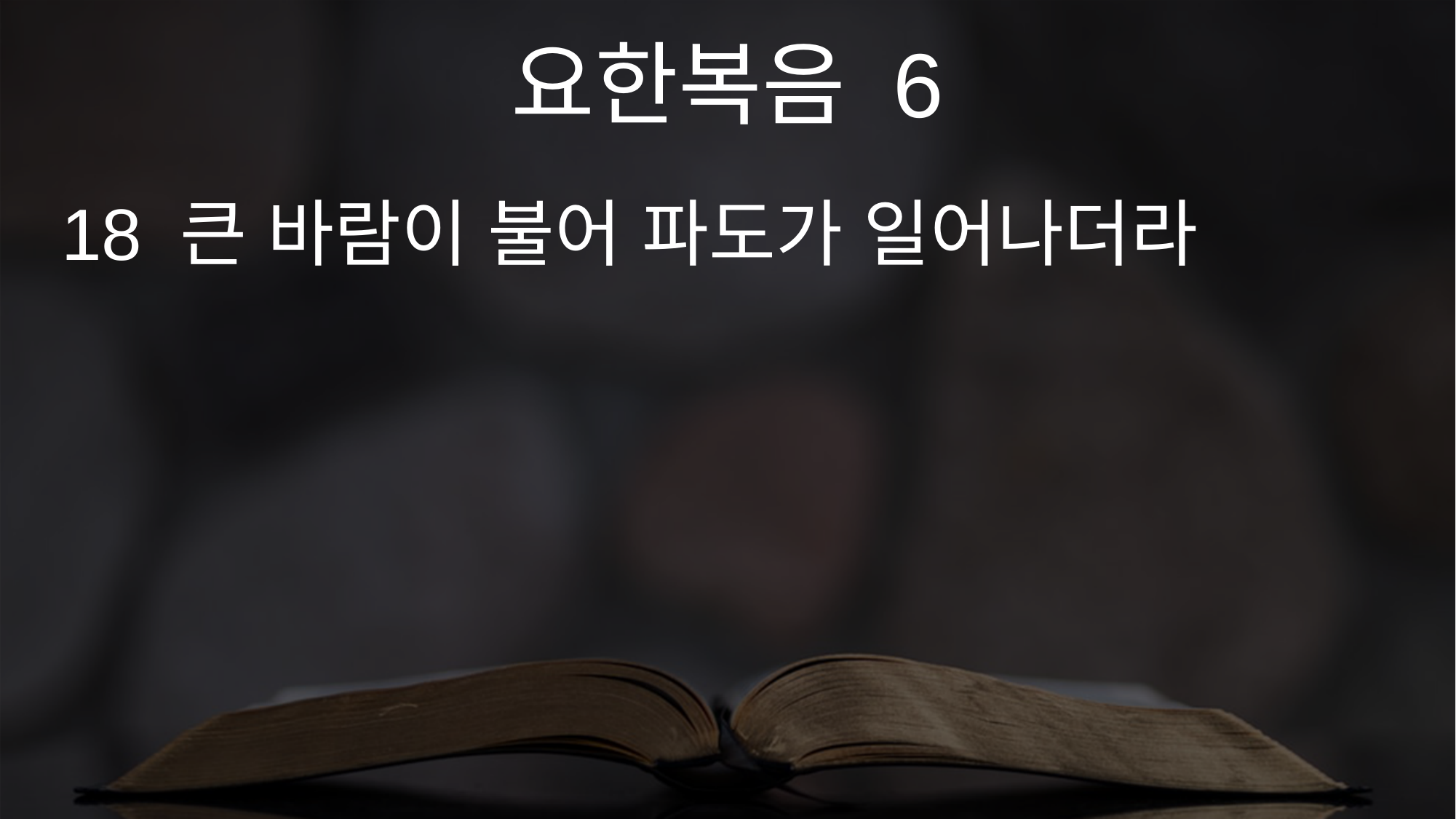

요한복음 6
18 큰 바람이 불어 파도가 일어나더라